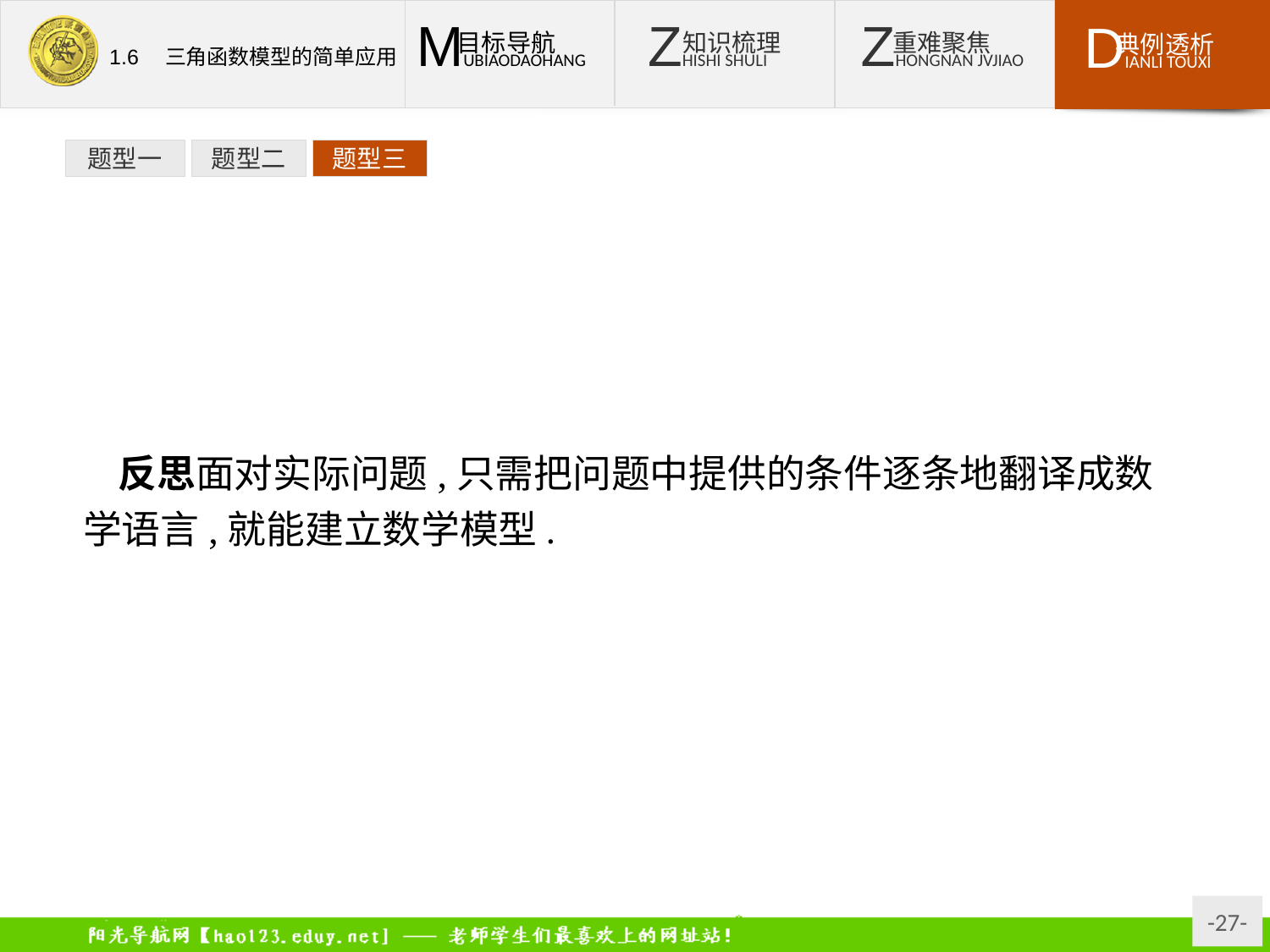

题型一
题型二
题型三
反思面对实际问题,只需把问题中提供的条件逐条地翻译成数学语言,就能建立数学模型.